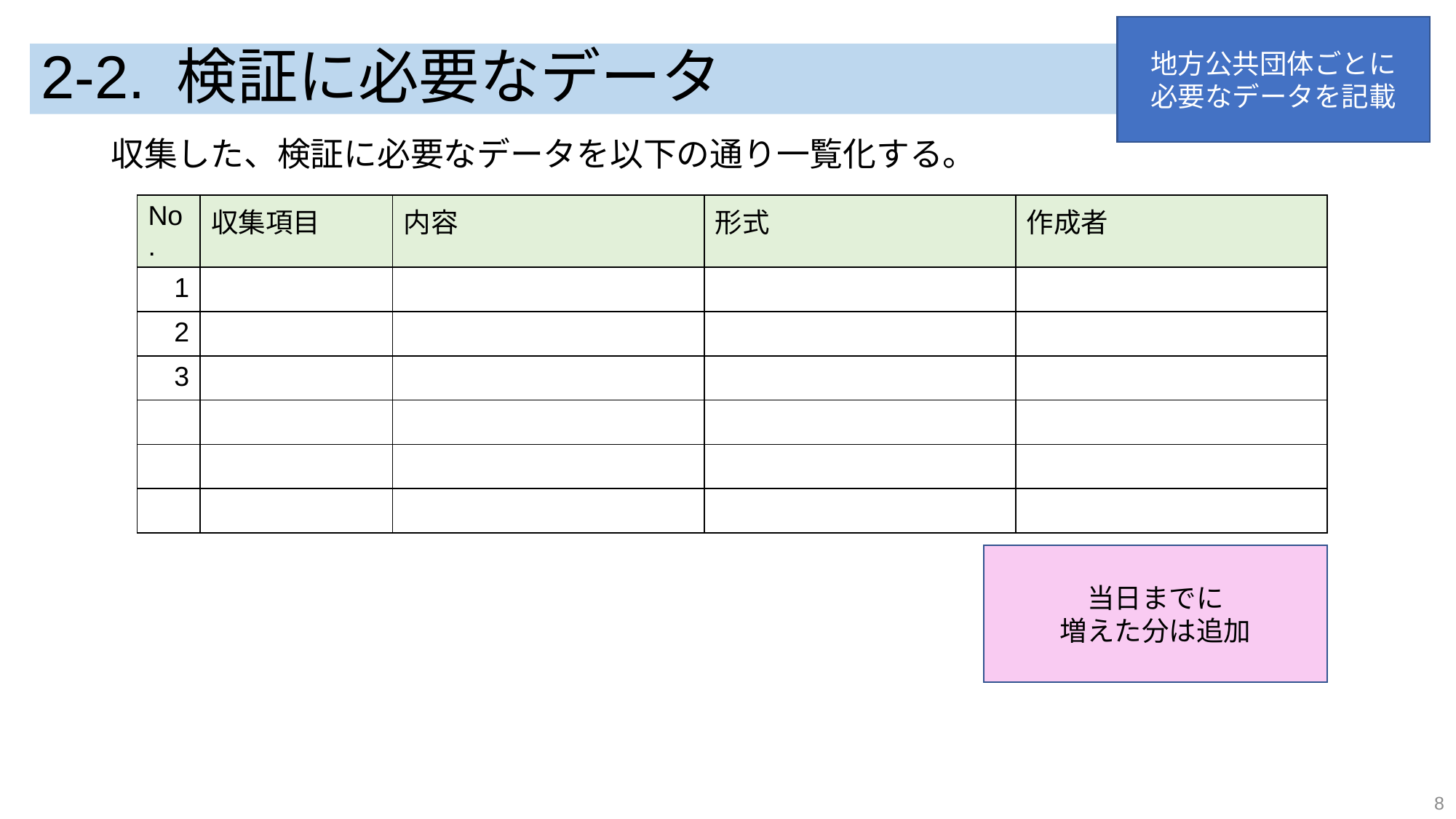

地方公共団体ごとに
必要なデータを記載
# 2-2. 検証に必要なデータ
収集した、検証に必要なデータを以下の通り一覧化する。
| No. | 収集項目 | 内容 | 形式 | 作成者 |
| --- | --- | --- | --- | --- |
| 1 |  |  |  |  |
| 2 |  |  |  |  |
| 3 |  |  |  |  |
|  |  |  |  |  |
|  |  |  |  |  |
|  |  |  |  |  |
当日までに
増えた分は追加
8